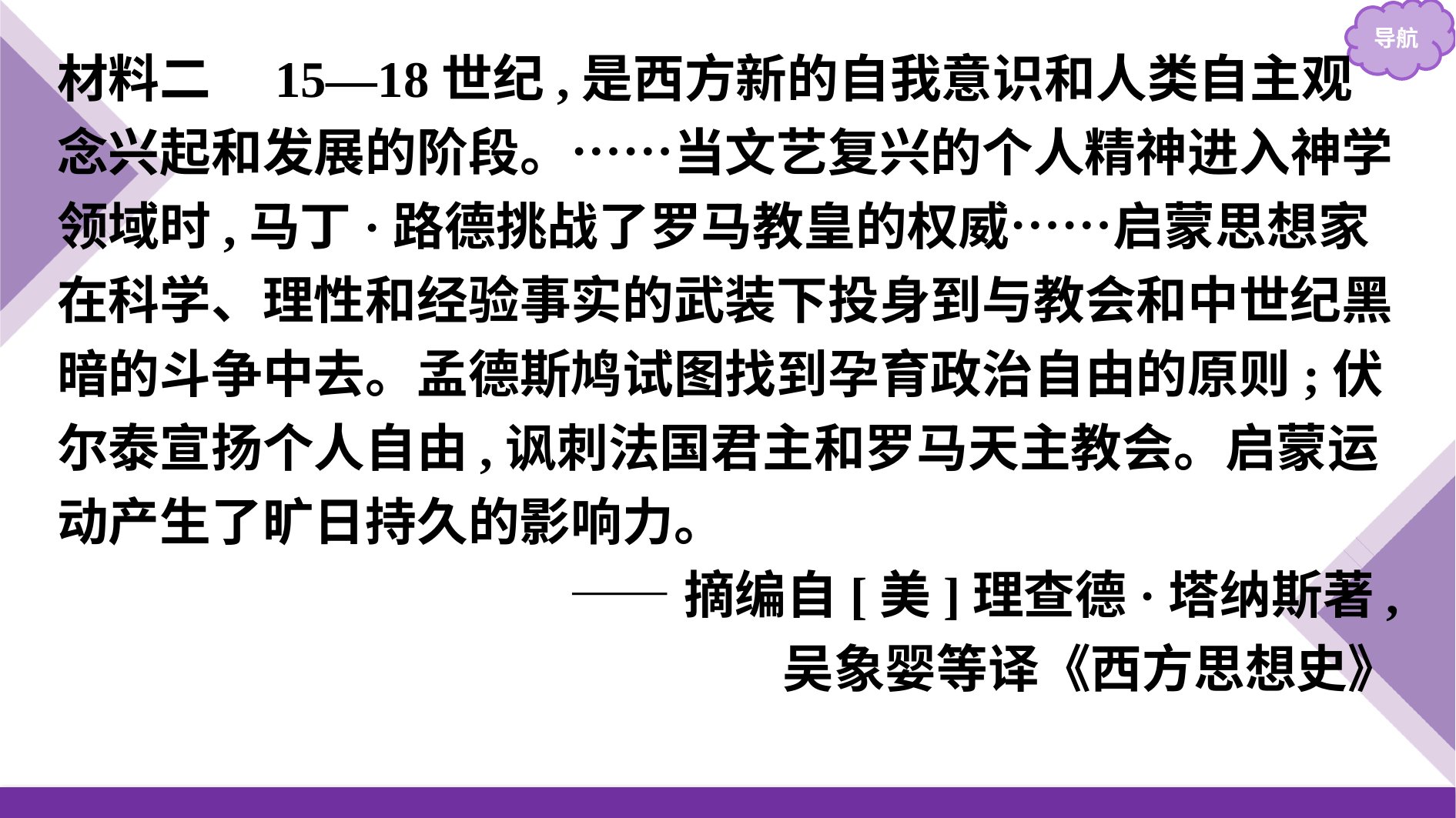

材料二　15—18世纪,是西方新的自我意识和人类自主观念兴起和发展的阶段。……当文艺复兴的个人精神进入神学领域时,马丁·路德挑战了罗马教皇的权威……启蒙思想家在科学、理性和经验事实的武装下投身到与教会和中世纪黑暗的斗争中去。孟德斯鸠试图找到孕育政治自由的原则;伏尔泰宣扬个人自由,讽刺法国君主和罗马天主教会。启蒙运动产生了旷日持久的影响力。
——摘编自[美]理查德·塔纳斯著,
吴象婴等译《西方思想史》